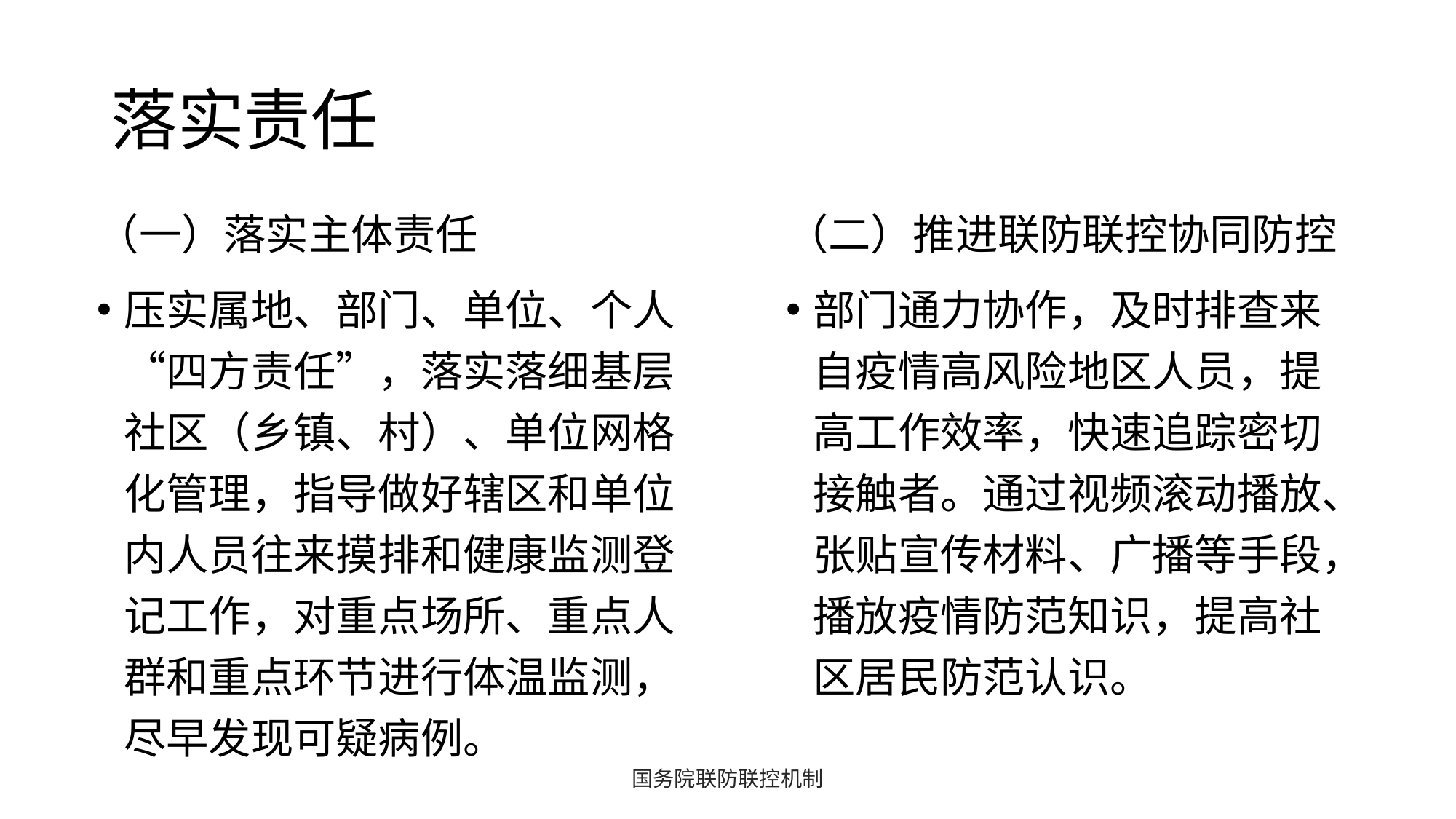

# 落实责任
（一）落实主体责任
压实属地、部门、单位、个人“四方责任”，落实落细基层社区（乡镇、村）、单位网格化管理，指导做好辖区和单位内人员往来摸排和健康监测登记工作，对重点场所、重点人群和重点环节进行体温监测，尽早发现可疑病例。
（二）推进联防联控协同防控
部门通力协作，及时排查来自疫情高风险地区人员，提高工作效率，快速追踪密切接触者。通过视频滚动播放、张贴宣传材料、广播等手段，播放疫情防范知识，提高社区居民防范认识。

国务院联防联控机制
4